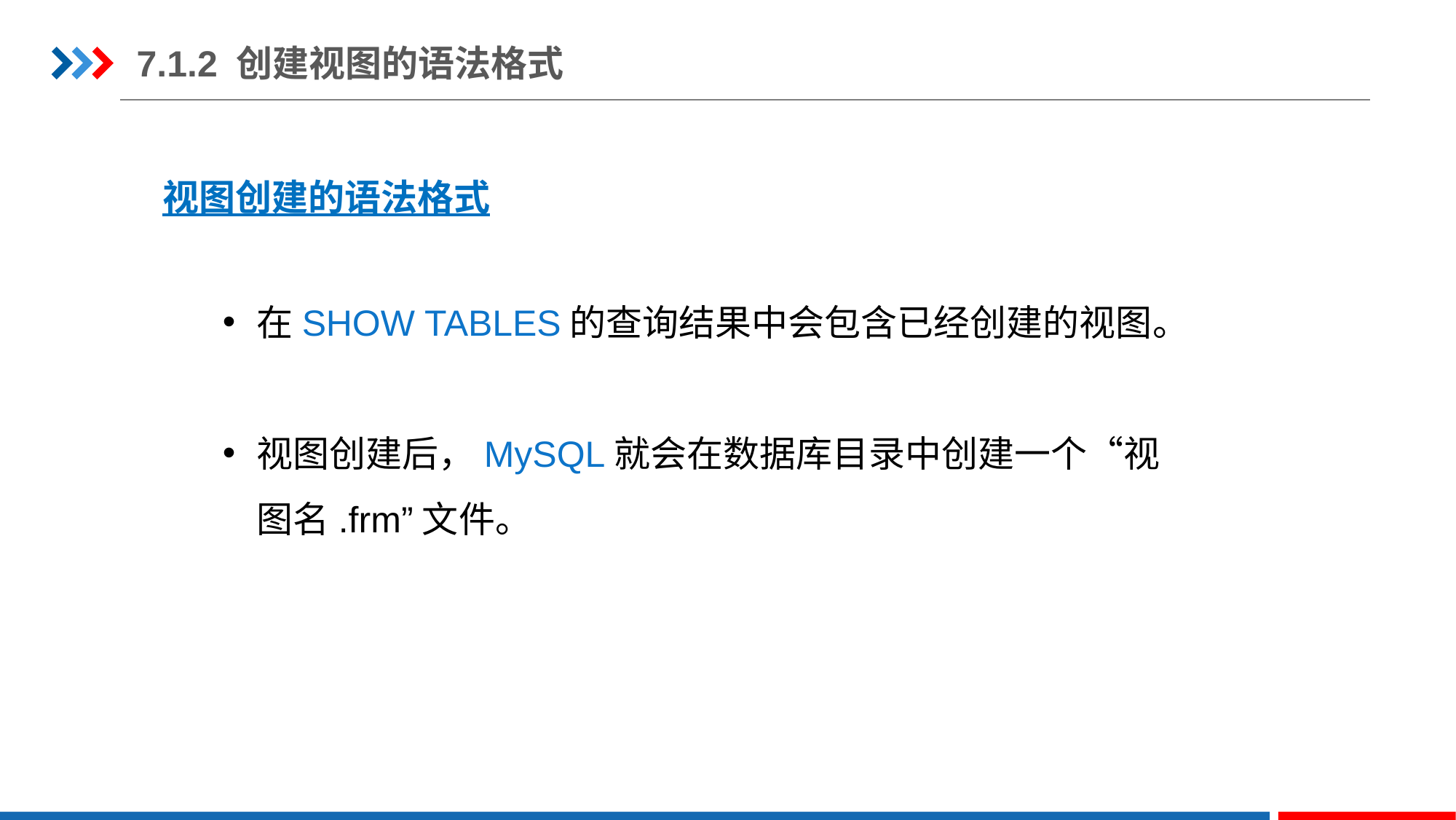

7.1.2 创建视图的语法格式
视图创建的语法格式
在SHOW TABLES的查询结果中会包含已经创建的视图。

视图创建后，MySQL就会在数据库目录中创建一个“视图名.frm”文件。